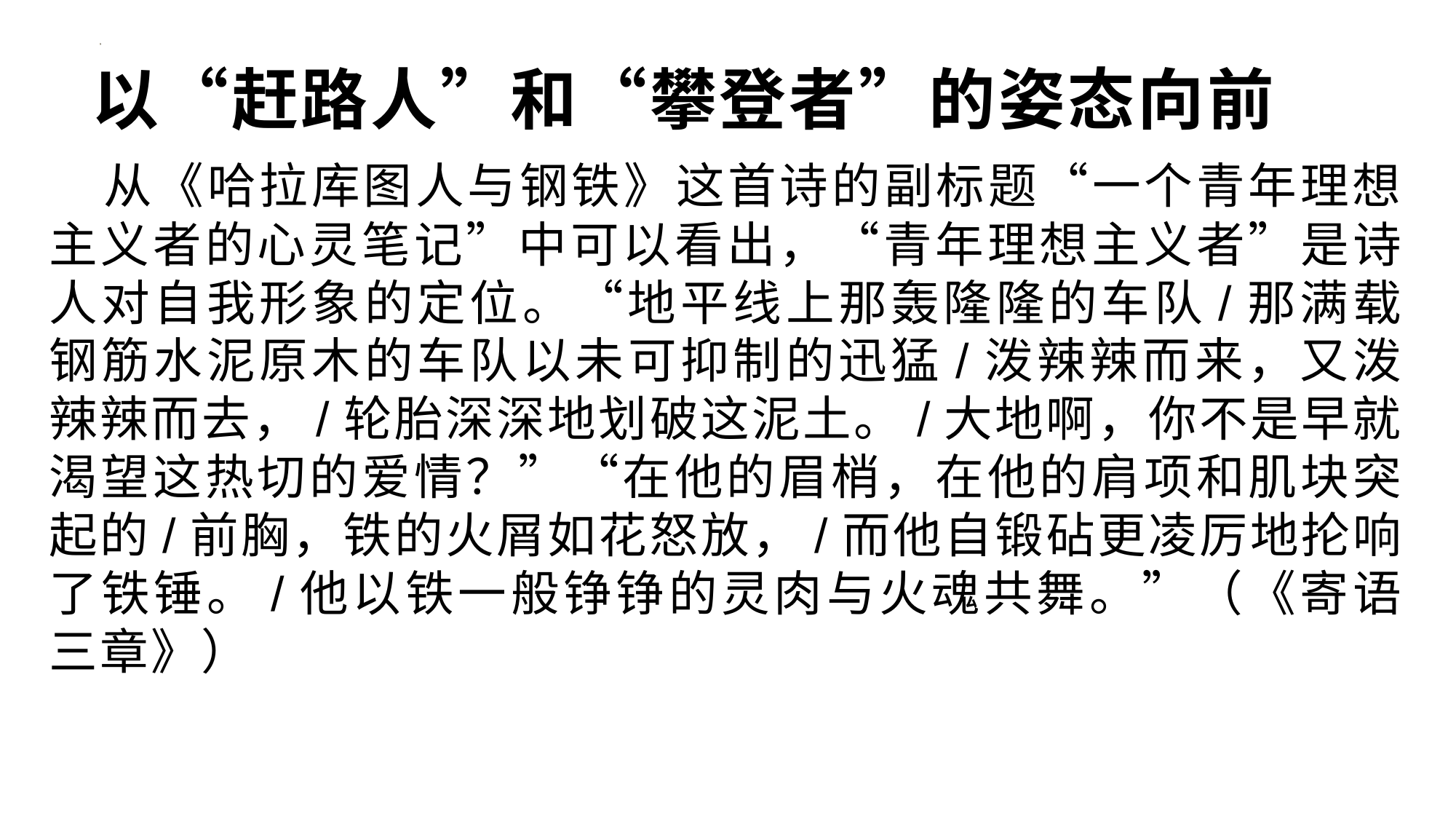

# 以“赶路人”和“攀登者”的姿态向前
从《哈拉库图人与钢铁》这首诗的副标题“一个青年理想主义者的心灵笔记”中可以看出，“青年理想主义者”是诗人对自我形象的定位。“地平线上那轰隆隆的车队/那满载钢筋水泥原木的车队以未可抑制的迅猛/泼辣辣而来，又泼辣辣而去，/轮胎深深地划破这泥土。/大地啊，你不是早就渴望这热切的爱情？”“在他的眉梢，在他的肩项和肌块突起的/前胸，铁的火屑如花怒放，/而他自锻砧更凌厉地抡响了铁锤。/他以铁一般铮铮的灵肉与火魂共舞。”（《寄语三章》）